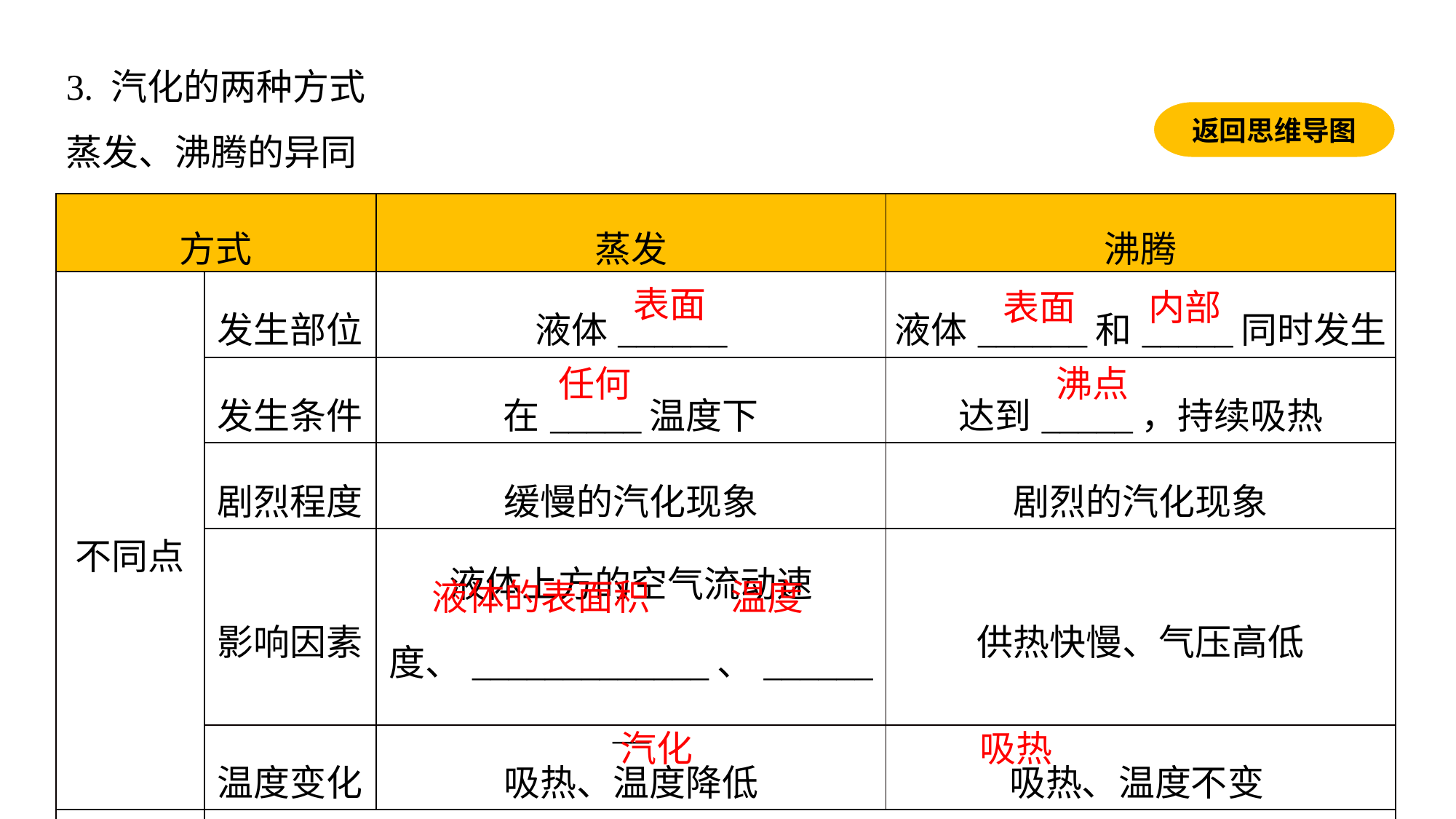

3. 汽化的两种方式蒸发、沸腾的异同
返回思维导图
| 方式 |  | 蒸发 | 沸腾 |
| --- | --- | --- | --- |
| 不同点 | 发生部位 | 液体\_\_\_\_\_\_ | 液体\_\_\_\_\_\_和\_\_\_\_\_同时发生 |
|  | 发生条件 | 在\_\_\_\_\_温度下 | 达到\_\_\_\_\_，持续吸热 |
|  | 剧烈程度 | 缓慢的汽化现象 | 剧烈的汽化现象 |
|  | 影响因素 | 液体上方的空气流动速度、\_\_\_\_\_\_\_\_\_\_\_\_\_、\_\_\_\_\_\_\_\_ | 供热快慢、气压高低 |
|  | 温度变化 | 吸热、温度降低 | 吸热、温度不变 |
| 相同点 | 都是\_\_\_\_\_\_\_现象，都需要\_\_\_\_\_\_\_\_ |  |  |
表面
表面
内部
任何
沸点
液体的表面积
温度
汽化
吸热